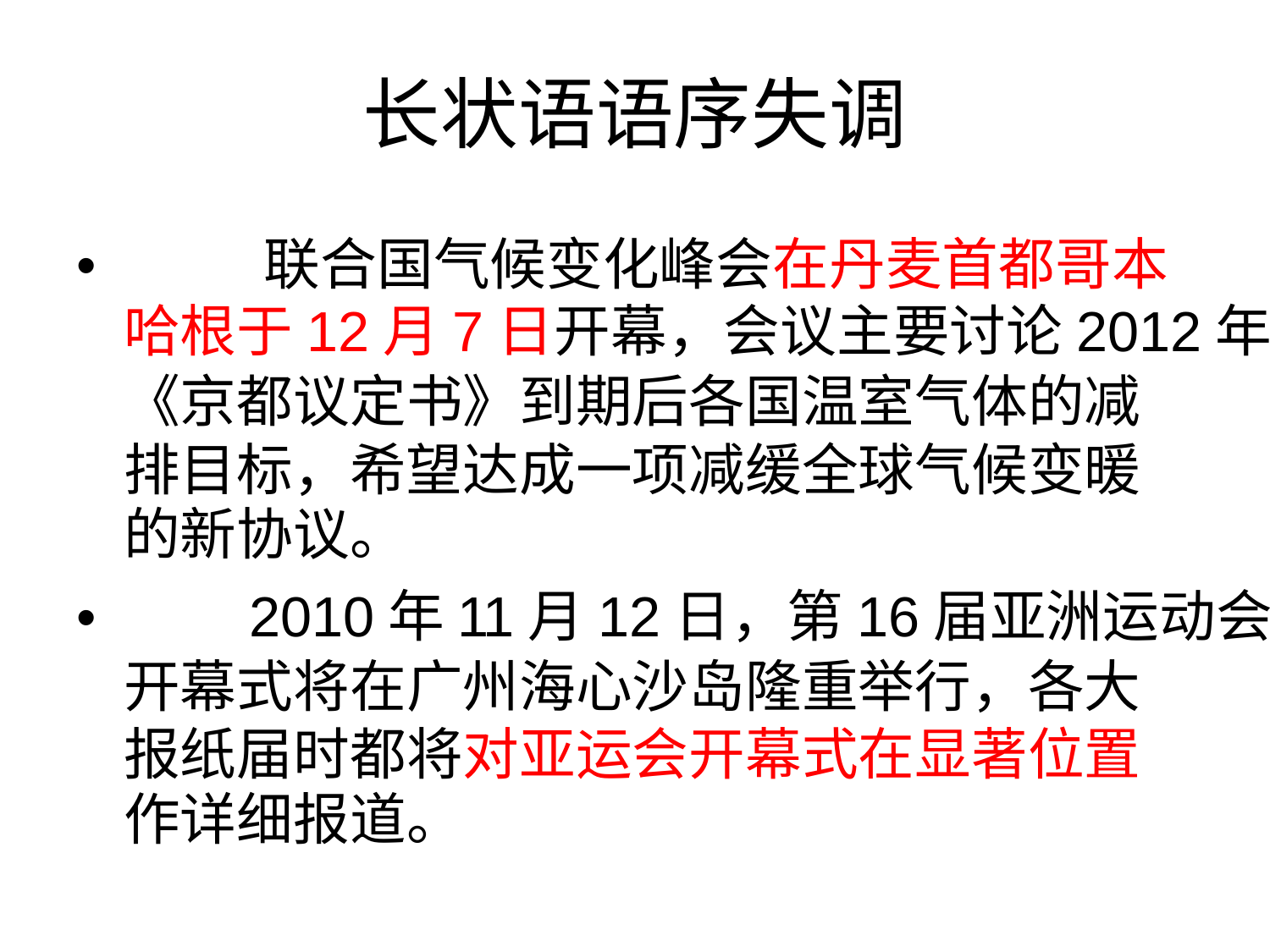

长状语语序失调
• 联合国气候变化峰会在丹麦首都哥本
哈根于12月7日开幕，会议主要讨论2012年
《京都议定书》到期后各国温室气体的减
排目标，希望达成一项减缓全球气候变暖
的新协议。
• 2010年11月12日，第16届亚洲运动会
开幕式将在广州海心沙岛隆重举行，各大
报纸届时都将对亚运会开幕式在显著位置
作详细报道。